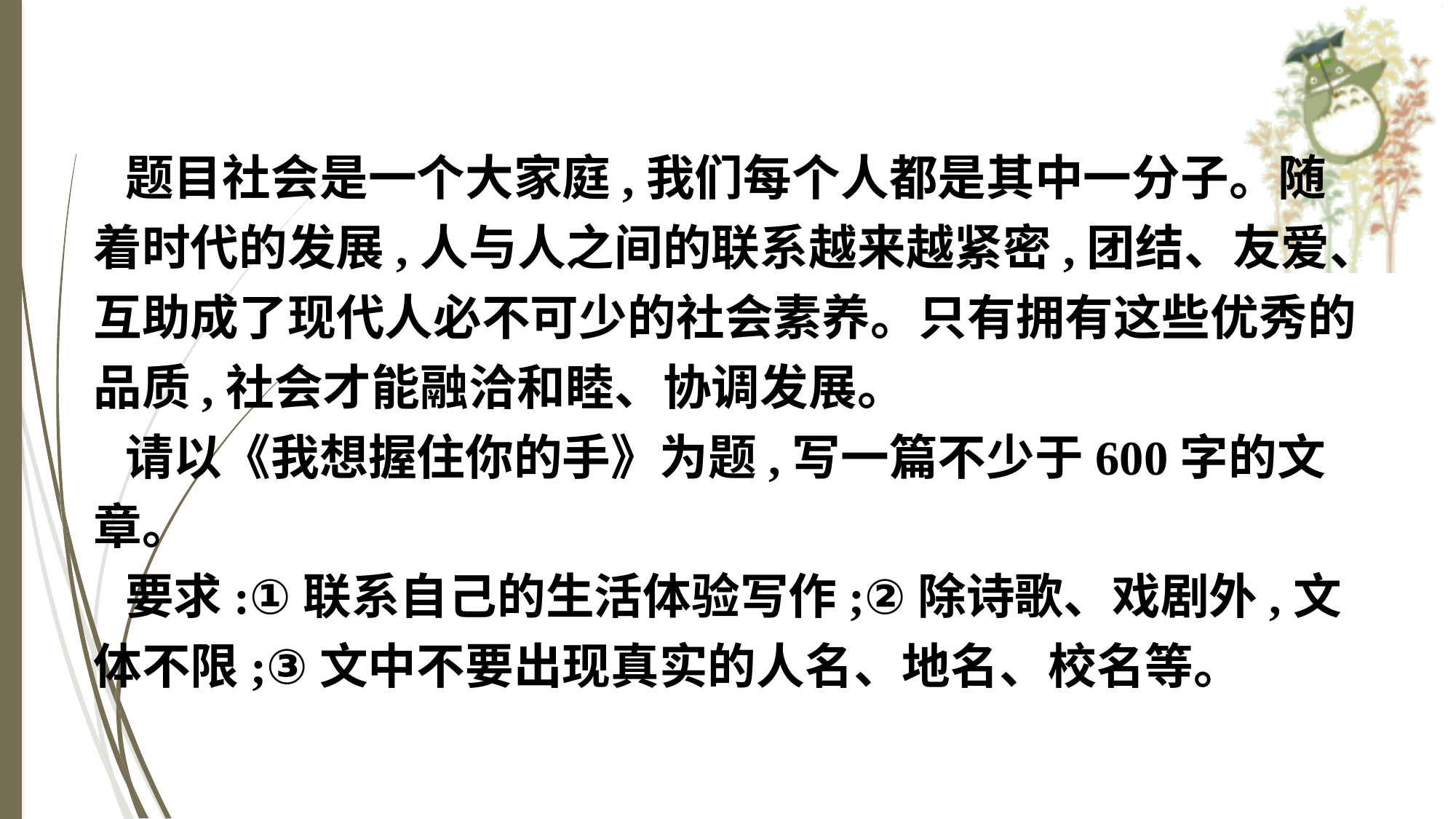

题目社会是一个大家庭,我们每个人都是其中一分子。随着时代的发展,人与人之间的联系越来越紧密,团结、友爱、互助成了现代人必不可少的社会素养。只有拥有这些优秀的品质,社会才能融洽和睦、协调发展。
请以《我想握住你的手》为题,写一篇不少于600字的文章。
要求:①联系自己的生活体验写作;②除诗歌、戏剧外,文体不限;③文中不要出现真实的人名、地名、校名等。